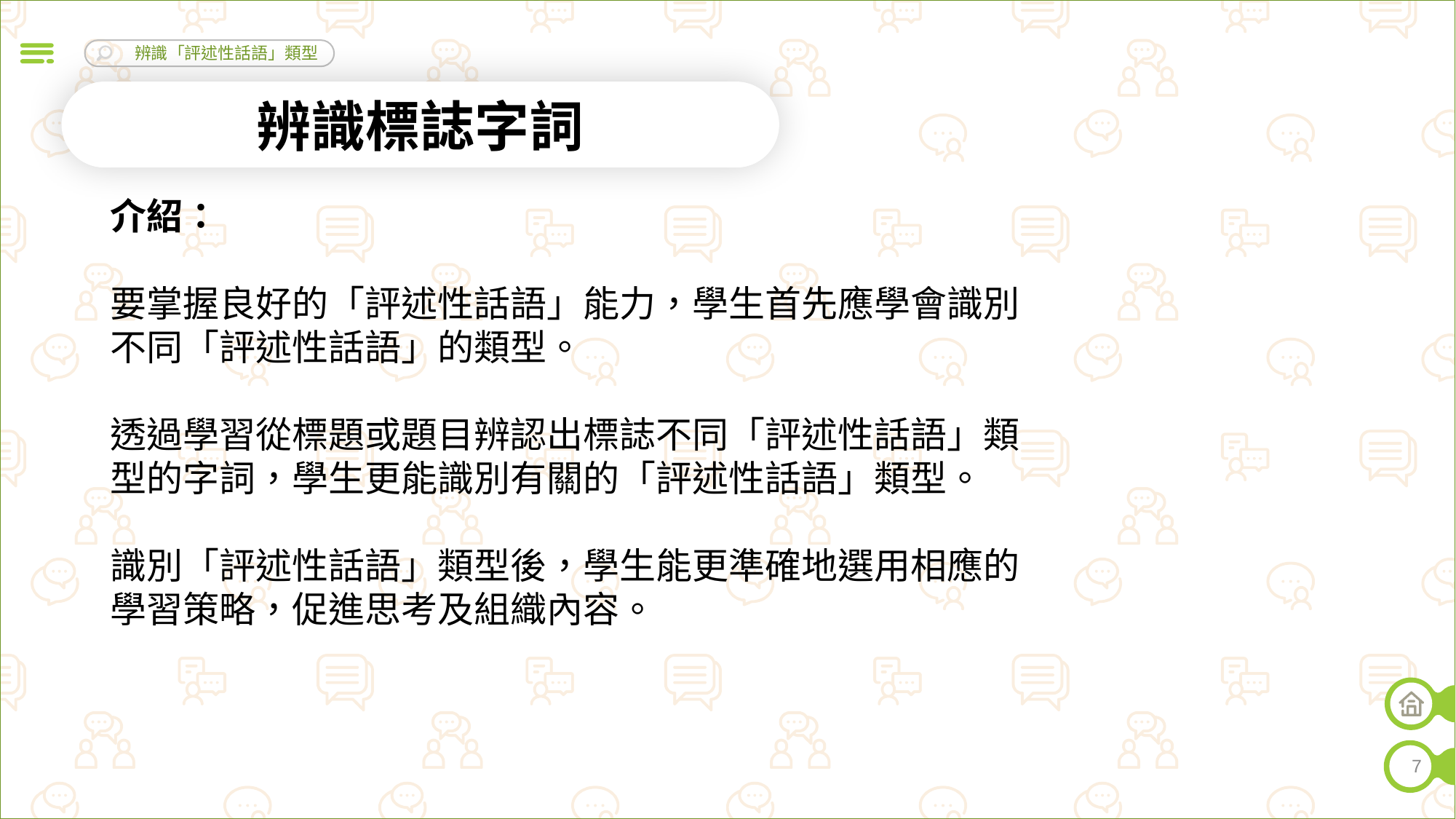

辨識標誌字詞
介紹：

要掌握良好的「評述性話語」能力，學生首先應學會識別不同「評述性話語」的類型。

透過學習從標題或題目辨認出標誌不同「評述性話語」類型的字詞，學生更能識別有關的「評述性話語」類型。

識別「評述性話語」類型後，學生能更準確地選用相應的學習策略，促進思考及組織內容。
7